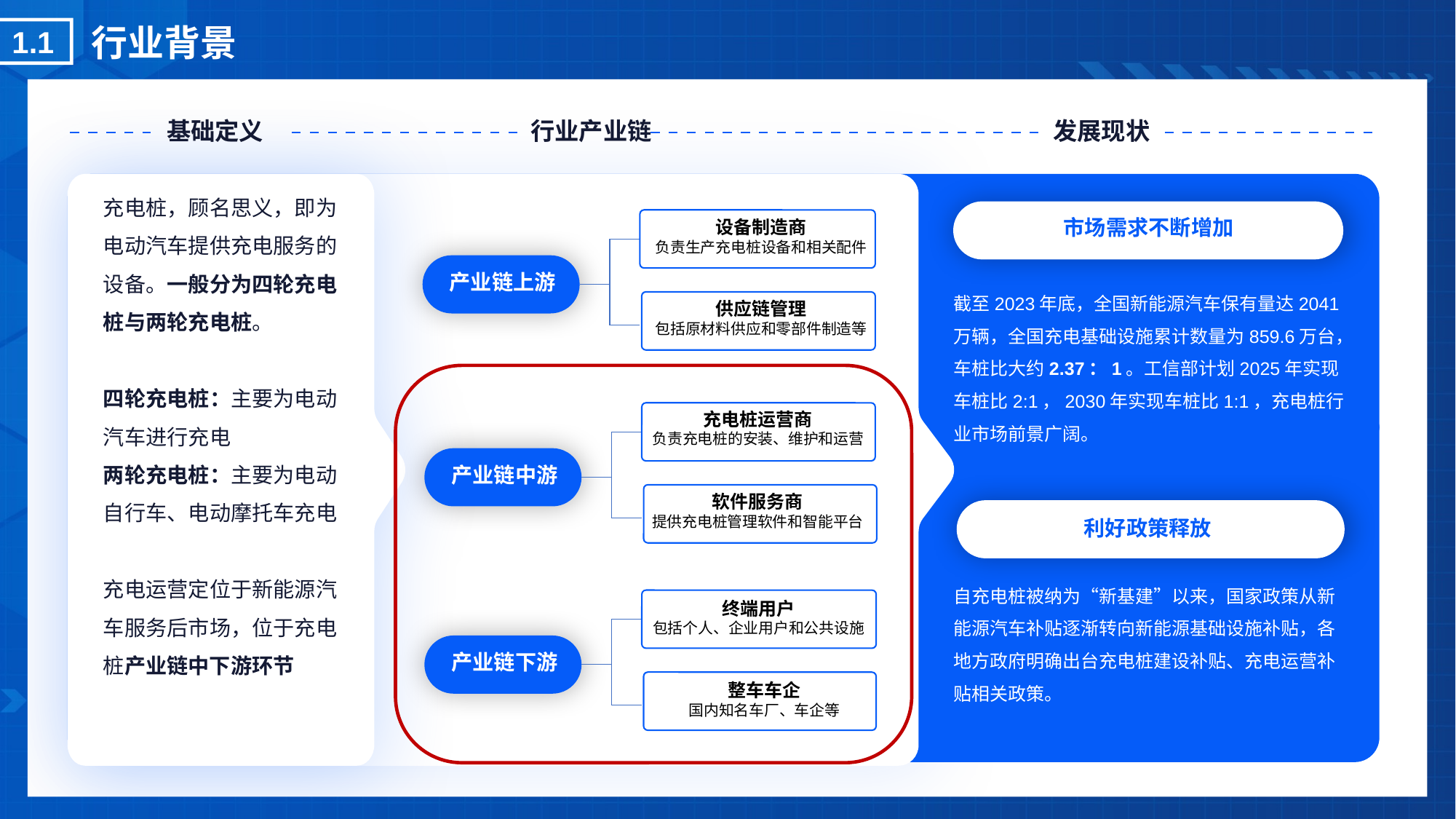

行业背景
1.1
基础定义
行业产业链
发展现状

充电桩，顾名思义，即为电动汽车提供充电服务的设备。一般分为四轮充电桩与两轮充电桩。

四轮充电桩：主要为电动汽车进行充电
两轮充电桩：主要为电动自行车、电动摩托车充电

充电运营定位于新能源汽车服务后市场，位于充电桩产业链中下游环节

市场需求不断增加

白嫖党

设备制造商
负责生产充电桩设备和相关配件

产业链上游

截至2023年底，全国新能源汽车保有量达2041万辆，全国充电基础设施累计数量为859.6万台，车桩比大约2.37：1。工信部计划2025年实现车桩比2:1，2030年实现车桩比1:1，充电桩行业市场前景广阔。
供应链管理
包括原材料供应和零部件制造等

充电桩运营商
负责充电桩的安装、维护和运营

产业链中游

软件服务商
提供充电桩管理软件和智能平台
利好政策释放
自充电桩被纳为“新基建”以来，国家政策从新能源汽车补贴逐渐转向新能源基础设施补贴，各地方政府明确出台充电桩建设补贴、充电运营补贴相关政策。

产业链下游

终端用户
包括个人、企业用户和公共设施
行业缺乏高效分账方案
整车车企
国内知名车厂、车企等